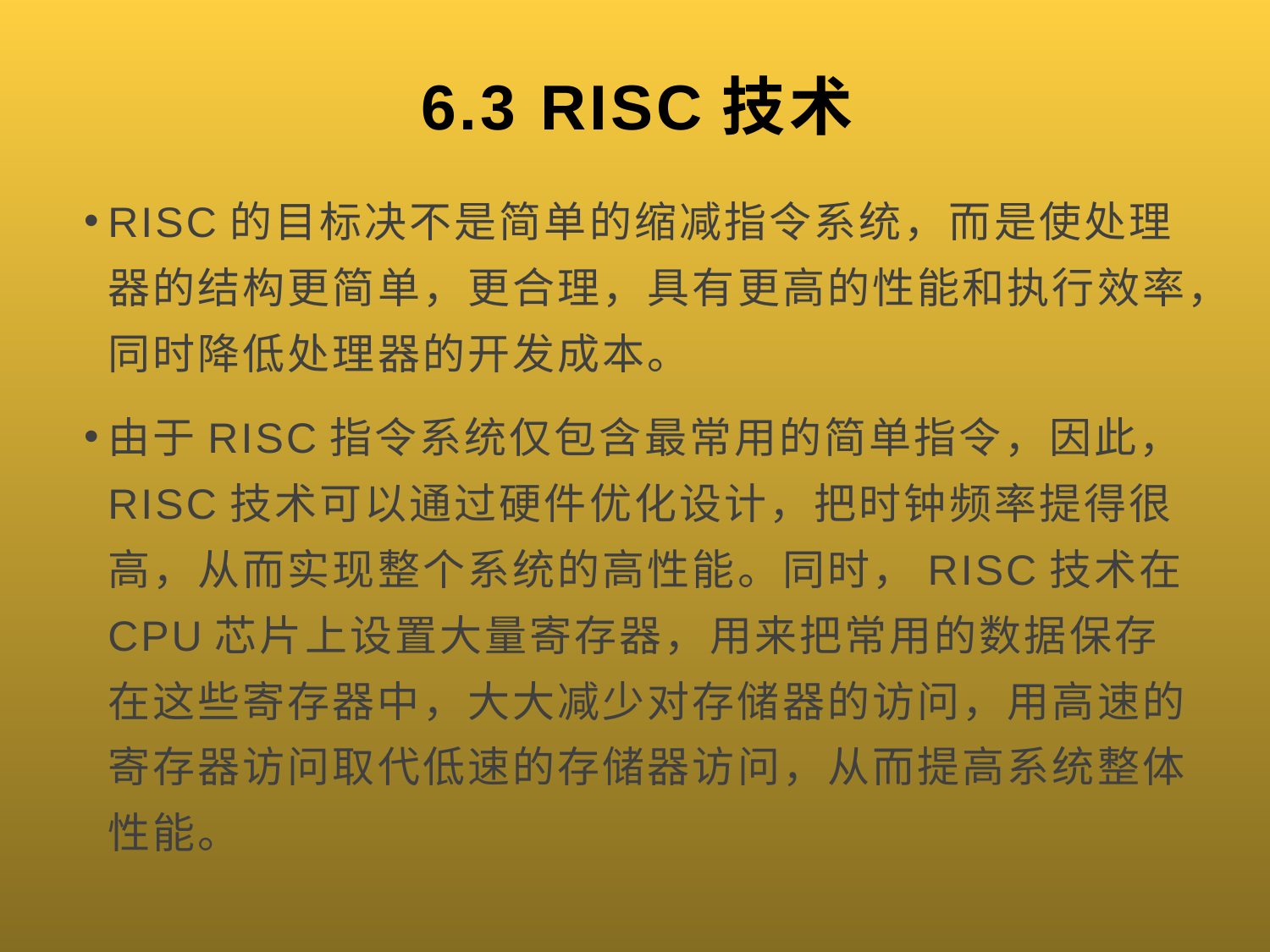

# 6.3 RISC技术
RISC的目标决不是简单的缩减指令系统，而是使处理器的结构更简单，更合理，具有更高的性能和执行效率，同时降低处理器的开发成本。
由于RISC指令系统仅包含最常用的简单指令，因此，RISC技术可以通过硬件优化设计，把时钟频率提得很高，从而实现整个系统的高性能。同时，RISC技术在CPU芯片上设置大量寄存器，用来把常用的数据保存在这些寄存器中，大大减少对存储器的访问，用高速的寄存器访问取代低速的存储器访问，从而提高系统整体性能。